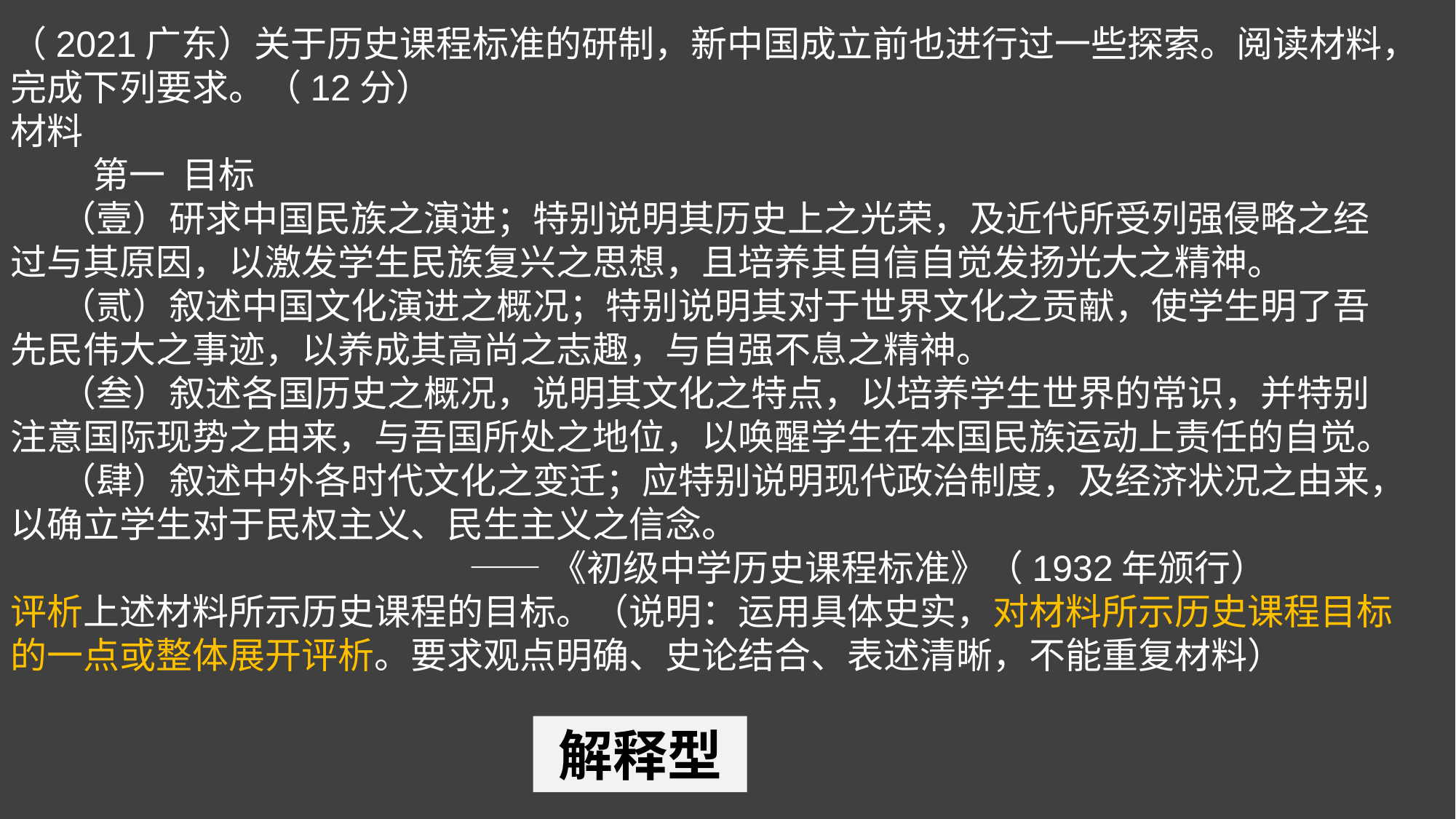

（2021广东）关于历史课程标准的研制，新中国成立前也进行过一些探索。阅读材料，完成下列要求。（12分）
材料
         第一  目标
     （壹）研求中国民族之演进；特别说明其历史上之光荣，及近代所受列强侵略之经过与其原因，以激发学生民族复兴之思想，且培养其自信自觉发扬光大之精神。
     （贰）叙述中国文化演进之概况；特别说明其对于世界文化之贡献，使学生明了吾先民伟大之事迹，以养成其高尚之志趣，与自强不息之精神。
     （叁）叙述各国历史之概况，说明其文化之特点，以培养学生世界的常识，并特别注意国际现势之由来，与吾国所处之地位，以唤醒学生在本国民族运动上责任的自觉。
     （肆）叙述中外各时代文化之变迁；应特别说明现代政治制度，及经济状况之由来，以确立学生对于民权主义、民生主义之信念。
                                                        ——《初级中学历史课程标准》（1932年颁行）
评析上述材料所示历史课程的目标。（说明：运用具体史实，对材料所示历史课程目标的一点或整体展开评析。要求观点明确、史论结合、表述清晰，不能重复材料）
解释型